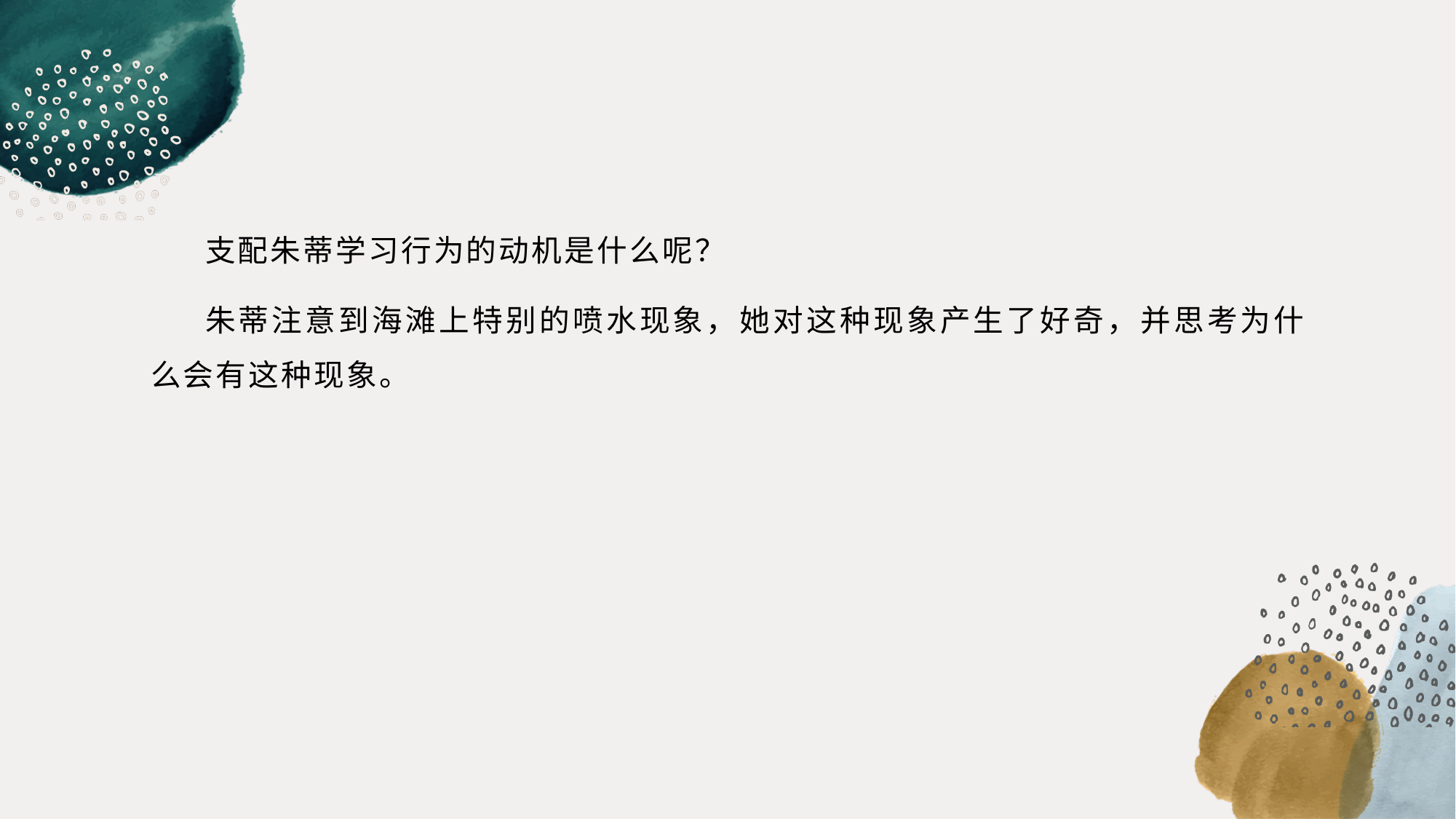

支配朱蒂学习行为的动机是什么呢？
朱蒂注意到海滩上特别的喷水现象，她对这种现象产生了好奇，并思考为什么会有这种现象。